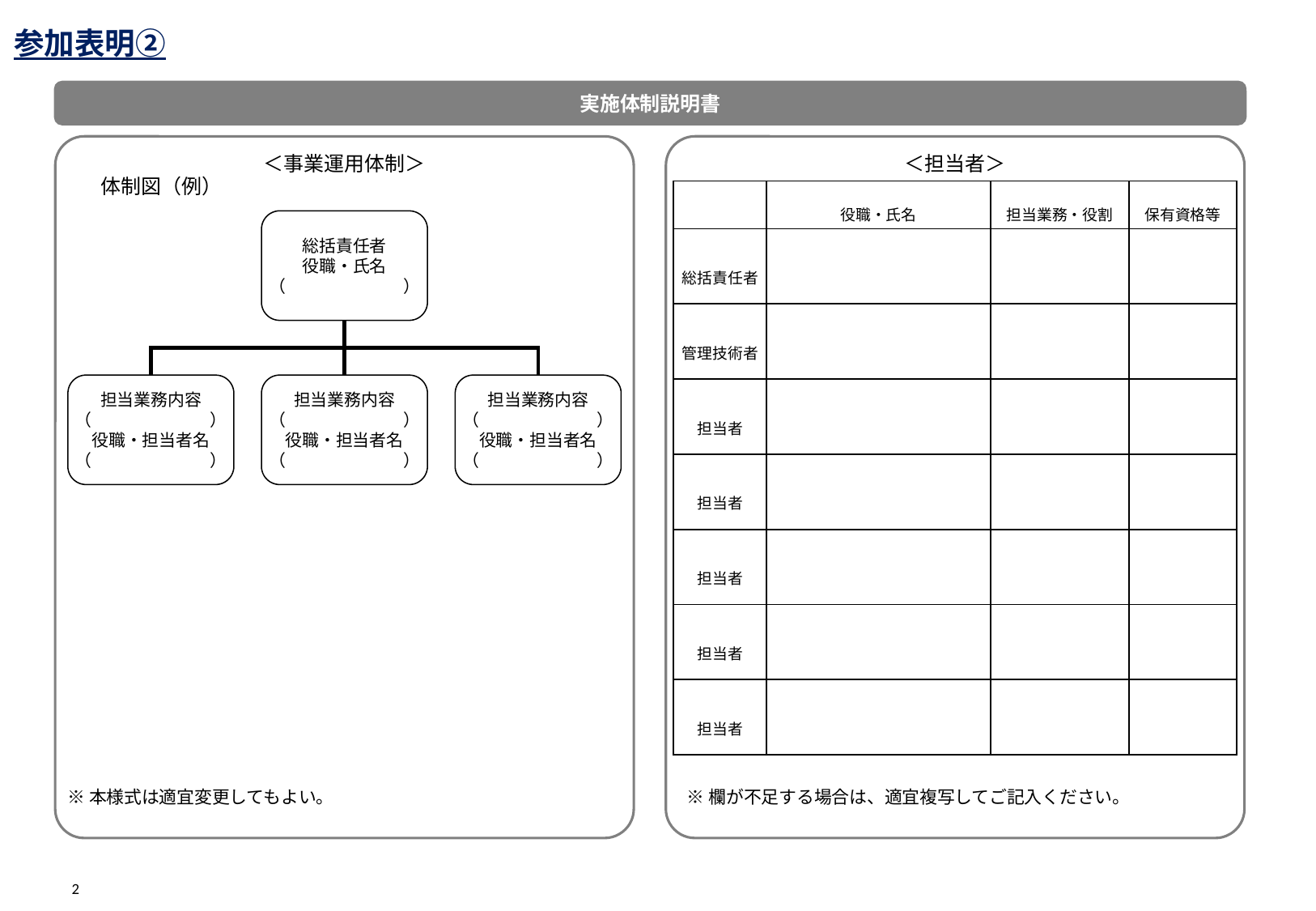

参加表明②
実施体制説明書
＜担当者＞
＜事業運用体制＞
体制図（例）
|  | 役職・氏名 | 担当業務・役割 | 保有資格等 |
| --- | --- | --- | --- |
| 総括責任者 |  |  |  |
| 管理技術者 |  |  |  |
| 担当者 |  |  |  |
| 担当者 |  |  |  |
| 担当者 |  |  |  |
| 担当者 |  |  |  |
| 担当者 |  |  |  |
総括責任者
役職・氏名
（　　　　　　　）
担当業務内容
（　　　　　　　）
役職・担当者名
（　　　　　　　）
担当業務内容
（　　　　　　　）
役職・担当者名
（　　　　　　　）
担当業務内容
（　　　　　　　）
役職・担当者名
（　　　　　　　）
※本様式は適宜変更してもよい。
※欄が不足する場合は、適宜複写してご記入ください。
2